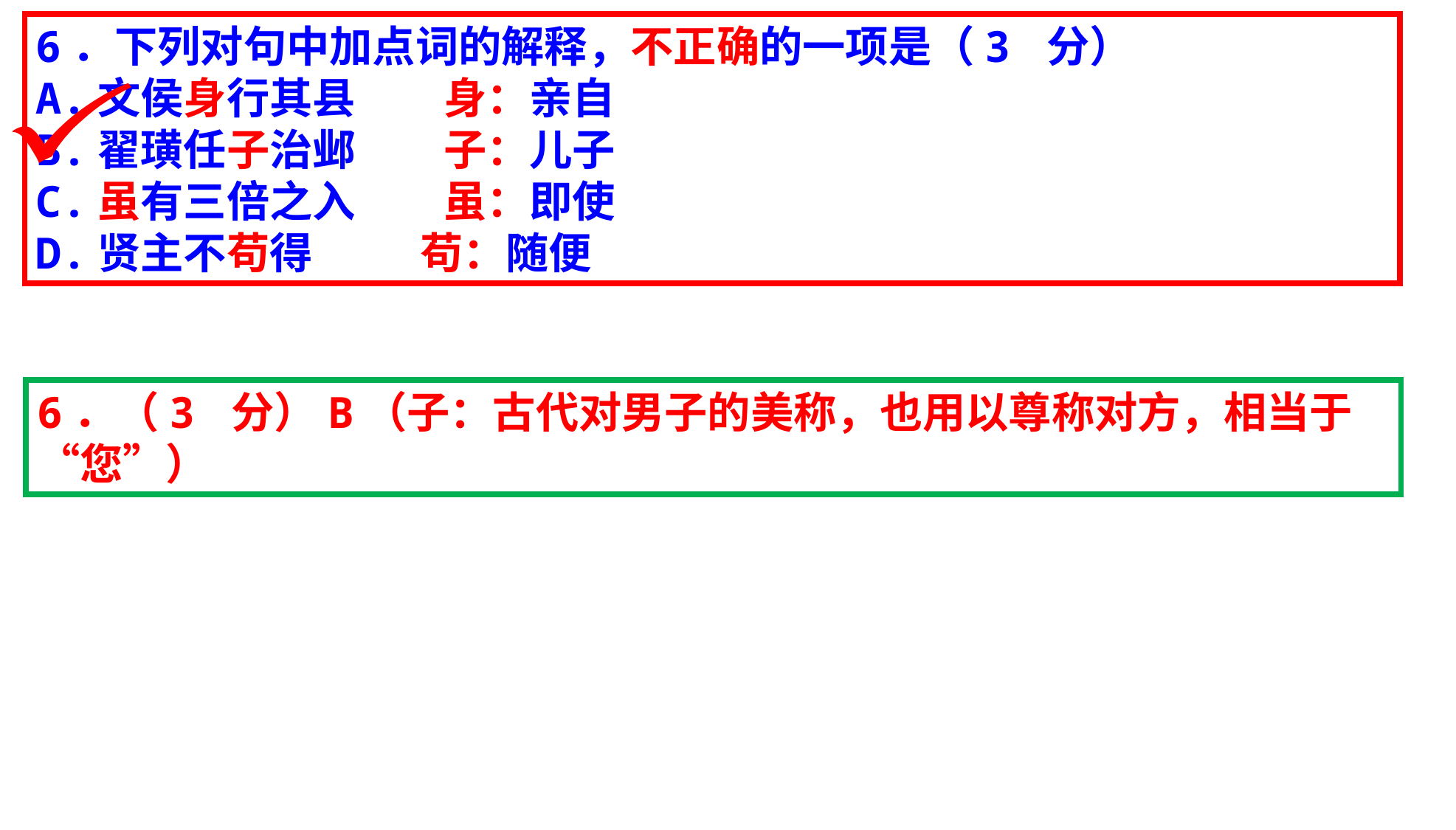

6．下列对句中加点词的解释，不正确的一项是（3 分）
A.文侯身行其县         身：亲自
B.翟璜任子治邺         子：儿子
C.虽有三倍之入         虽：即使
D.贤主不苟得           苟：随便

6．（3 分）B（子：古代对男子的美称，也用以尊称对方，相当于“您”）